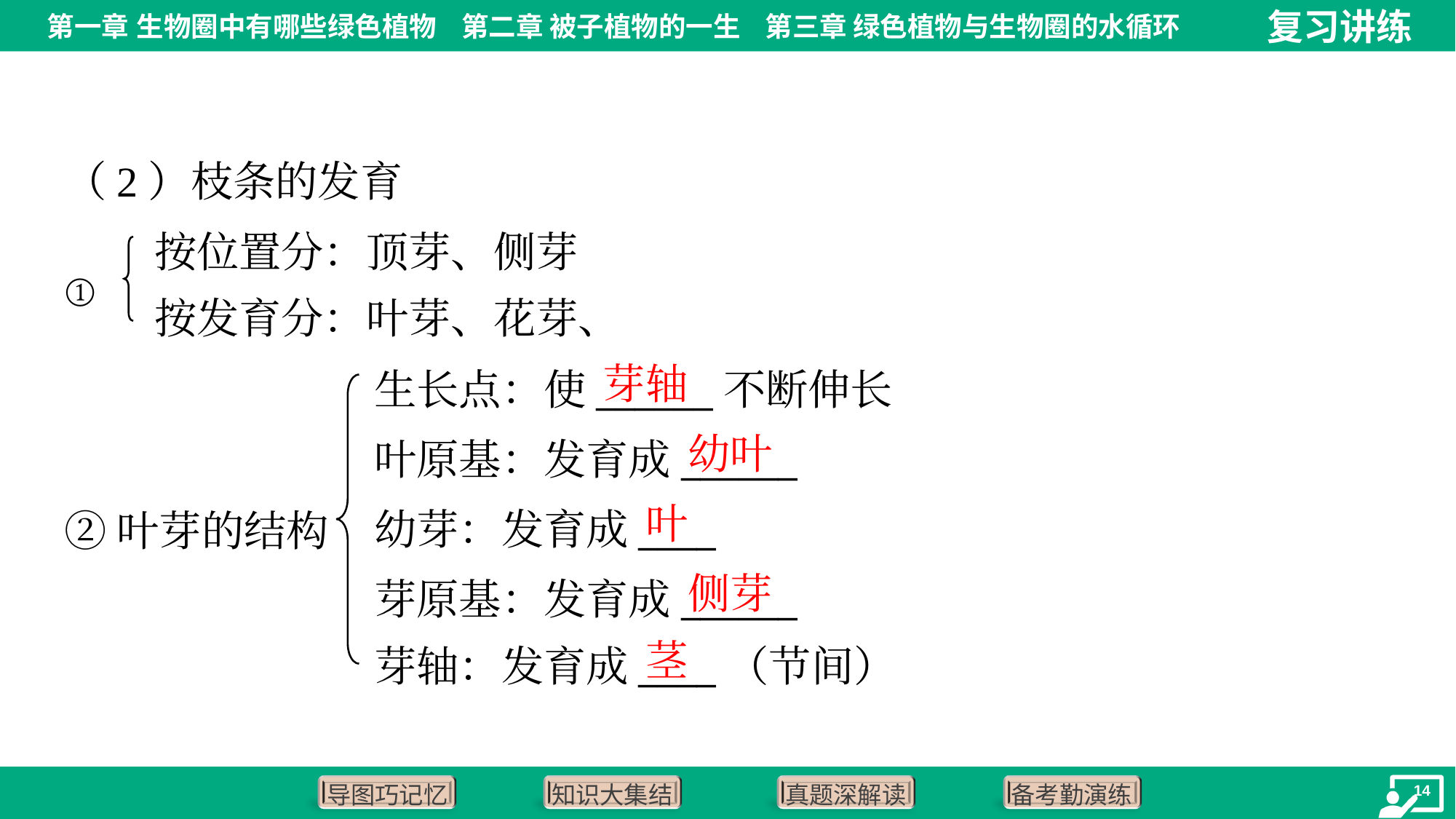

（2）枝条的发育
按位置分：顶芽、侧芽
按发育分：叶芽、花芽、

①

芽轴
生长点：使______不断伸长
叶原基：发育成______
幼芽：发育成____
芽原基：发育成______
芽轴：发育成____（节间）

幼叶
叶
②叶芽的结构

侧芽
茎